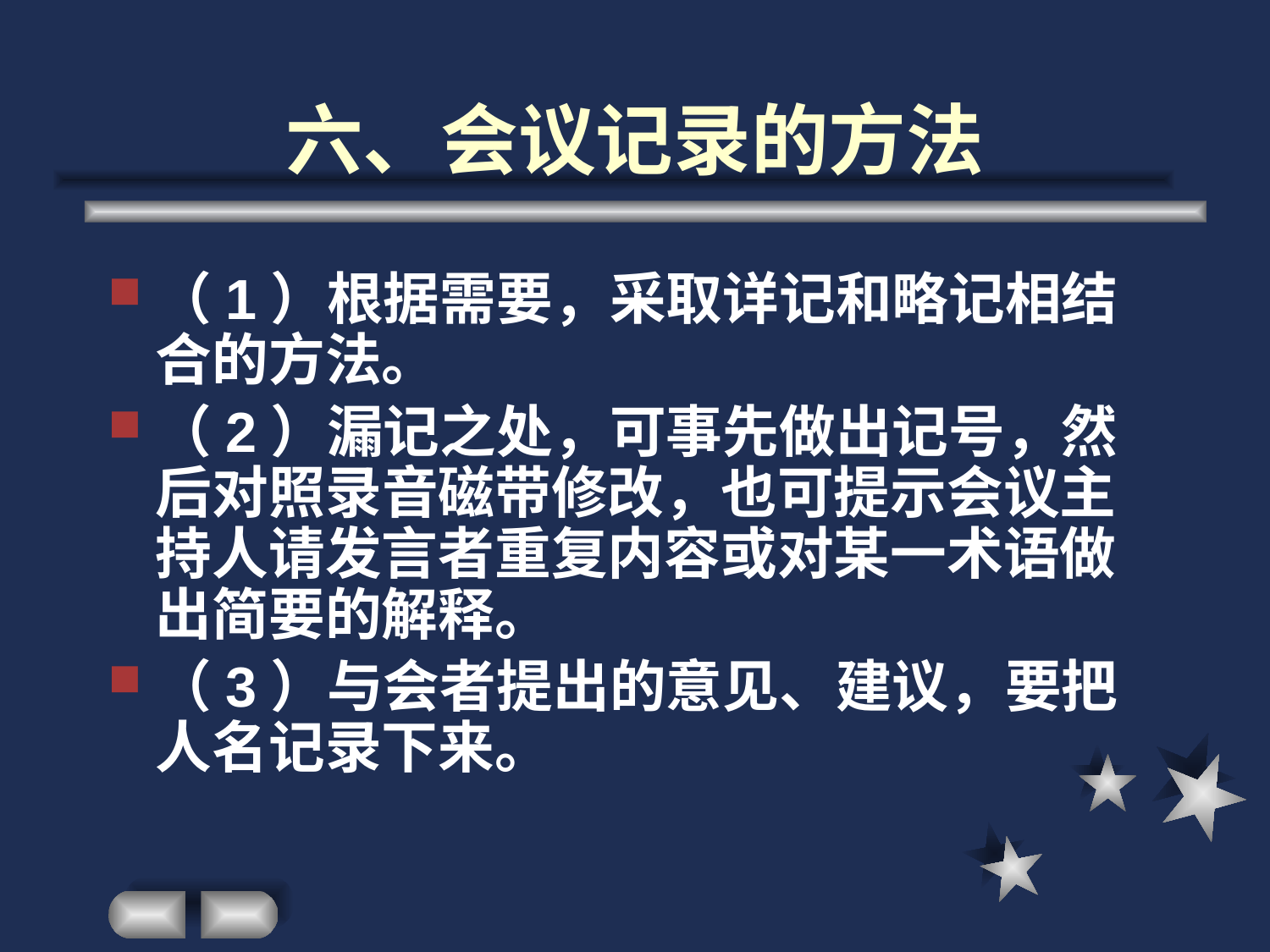

# 六、会议记录的方法
（1）根据需要，采取详记和略记相结合的方法。
（2）漏记之处，可事先做出记号，然后对照录音磁带修改，也可提示会议主持人请发言者重复内容或对某一术语做出简要的解释。
（3）与会者提出的意见、建议，要把人名记录下来。